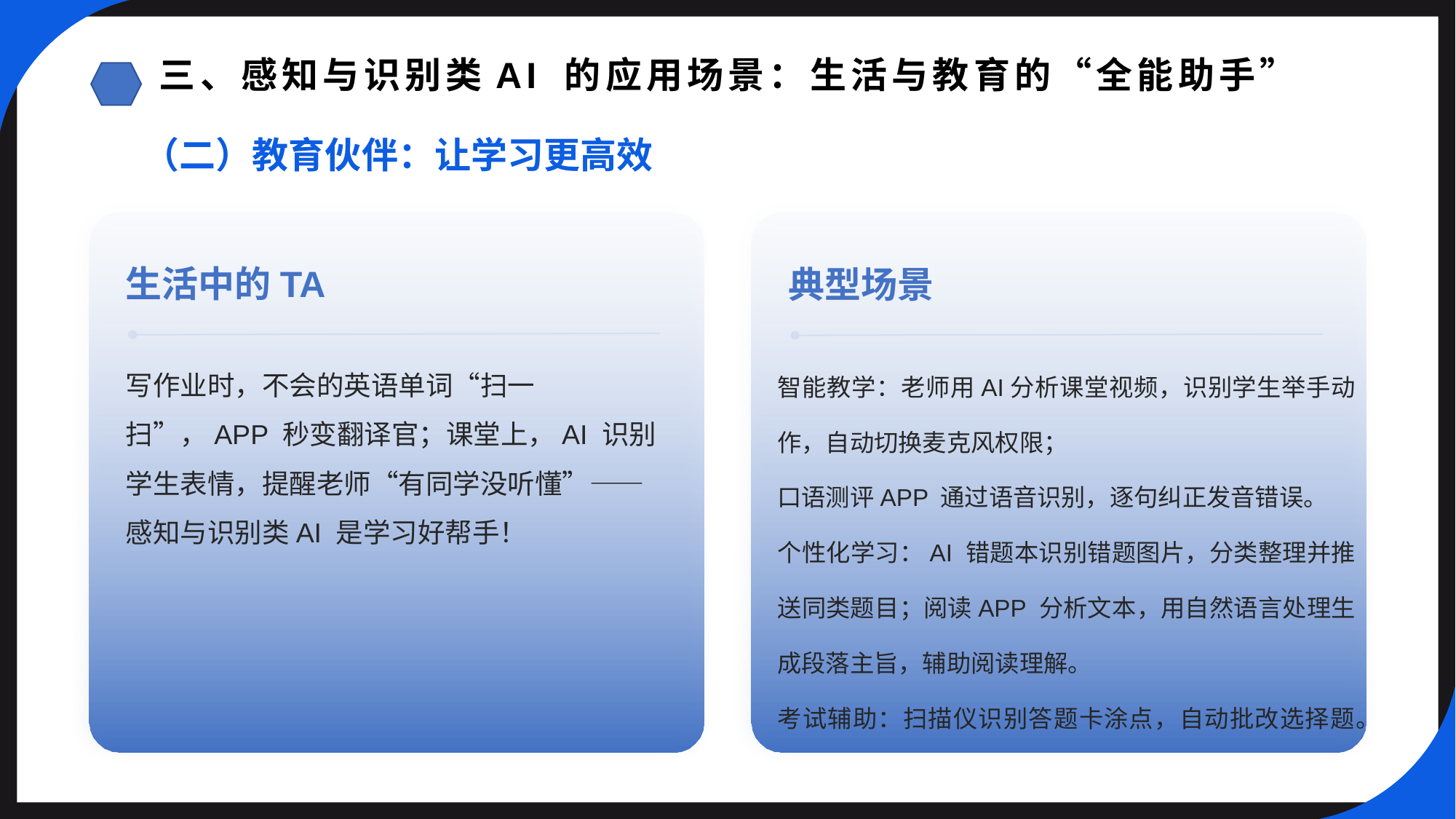

三、感知与识别类AI 的应用场景：生活与教育的“全能助手”
（二）教育伙伴：让学习更高效

生活中的TA
典型场景
智能教学：老师用AI分析课堂视频，识别学生举手动作，自动切换麦克风权限；
口语测评APP 通过语音识别，逐句纠正发音错误。
个性化学习：AI 错题本识别错题图片，分类整理并推送同类题目；阅读APP 分析文本，用自然语言处理生成段落主旨，辅助阅读理解。
考试辅助：扫描仪识别答题卡涂点，自动批改选择题。
写作业时，不会的英语单词“扫一扫”，APP 秒变翻译官；课堂上，AI 识别学生表情，提醒老师“有同学没听懂”——
感知与识别类AI 是学习好帮手！